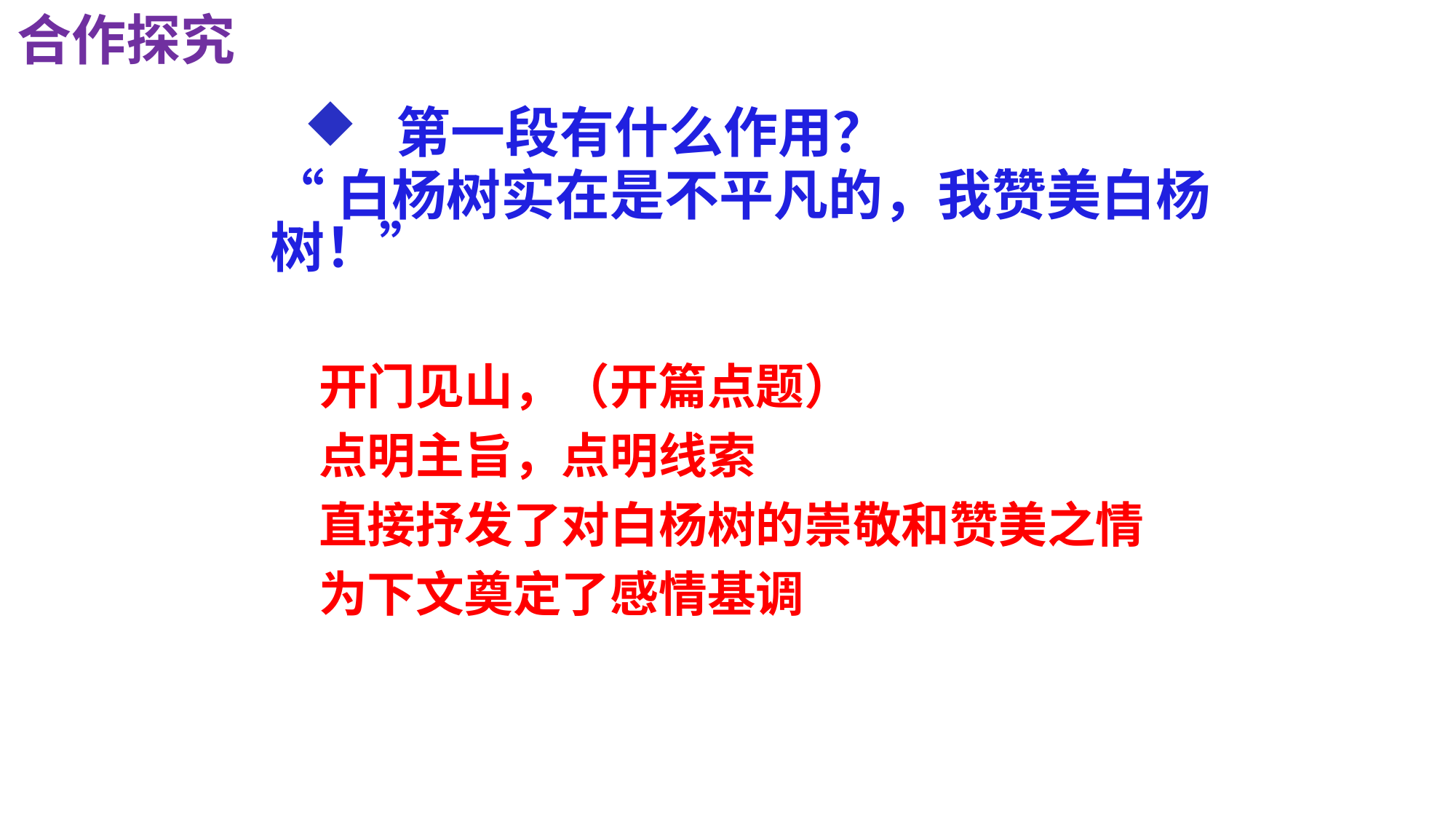

合作探究
  第一段有什么作用？
“白杨树实在是不平凡的，我赞美白杨树！”

开门见山，（开篇点题）
点明主旨，点明线索
直接抒发了对白杨树的崇敬和赞美之情
为下文奠定了感情基调